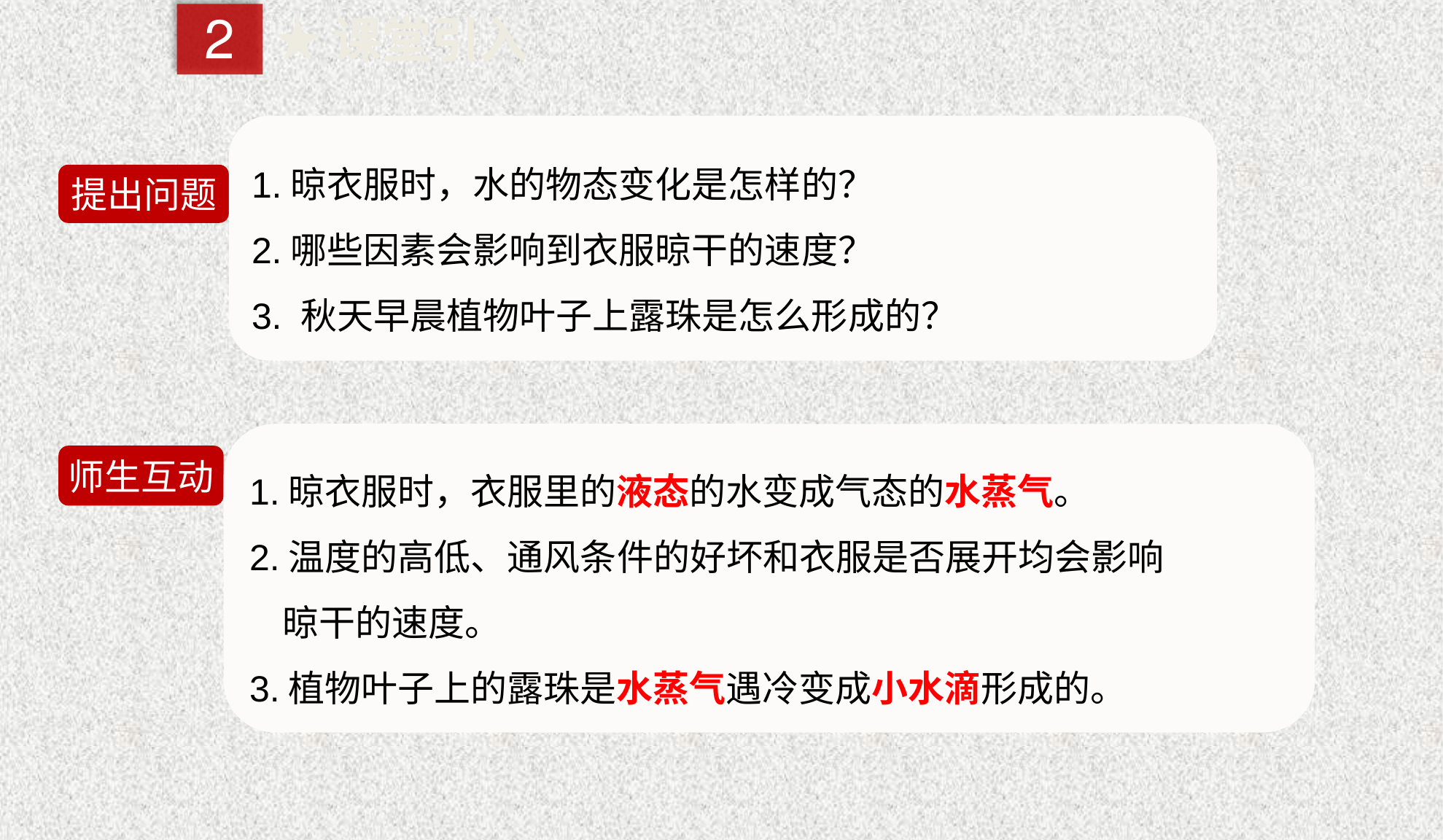

2
★课堂引入

1.晾衣服时，水的物态变化是怎样的？
2.哪些因素会影响到衣服晾干的速度？
3. 秋天早晨植物叶子上露珠是怎么形成的？

提出问题
1.晾衣服时，衣服里的液态的水变成气态的水蒸气。
2.温度的高低、通风条件的好坏和衣服是否展开均会影响
   晾干的速度。
3.植物叶子上的露珠是水蒸气遇冷变成小水滴形成的。
师生互动